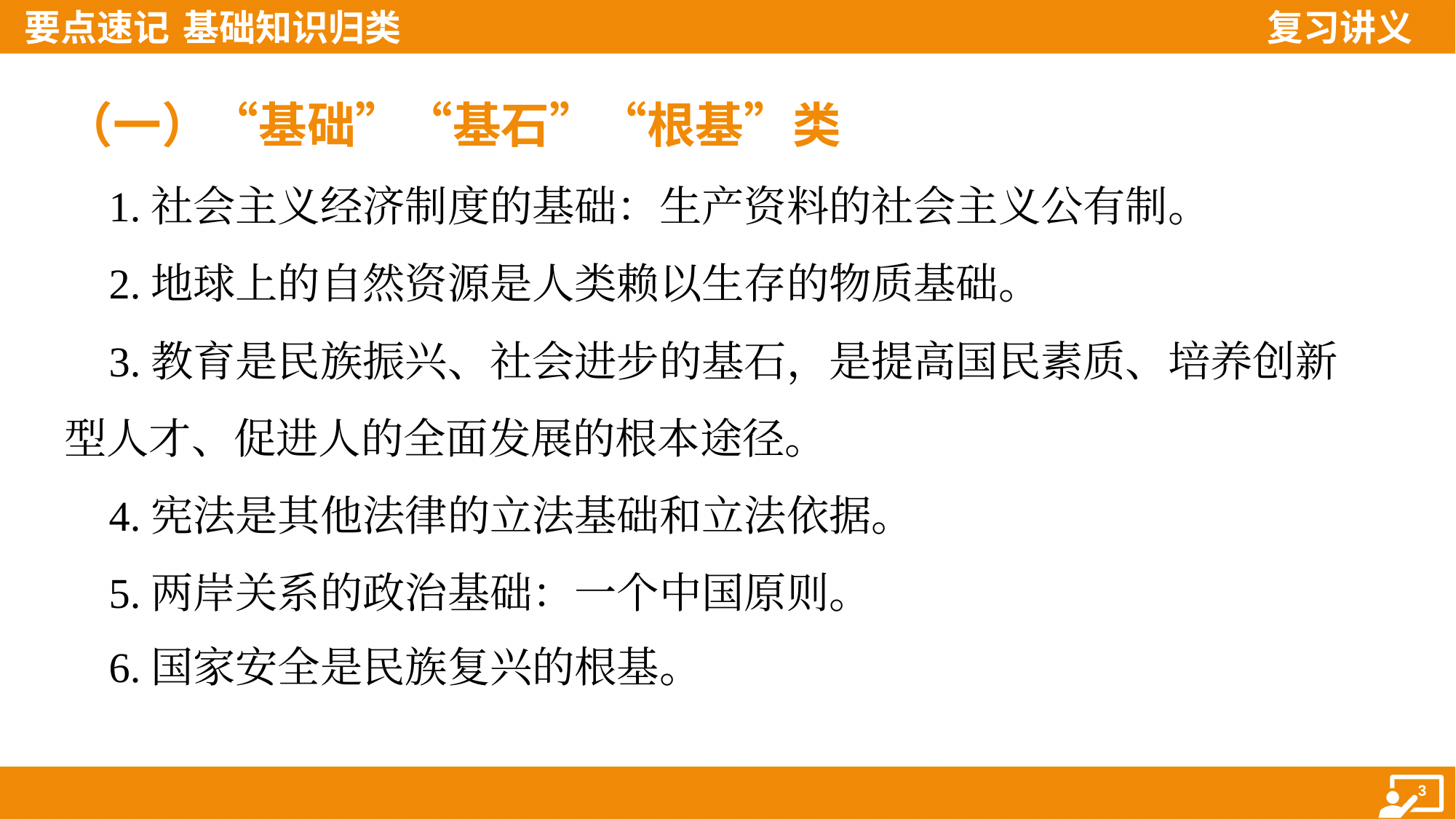

（一）“基础”“基石”“根基”类
    1.社会主义经济制度的基础：生产资料的社会主义公有制。
    2.地球上的自然资源是人类赖以生存的物质基础。
    3.教育是民族振兴、社会进步的基石，是提高国民素质、培养创新
型人才、促进人的全面发展的根本途径。
    4.宪法是其他法律的立法基础和立法依据。
    5.两岸关系的政治基础：一个中国原则。
    6.国家安全是民族复兴的根基。